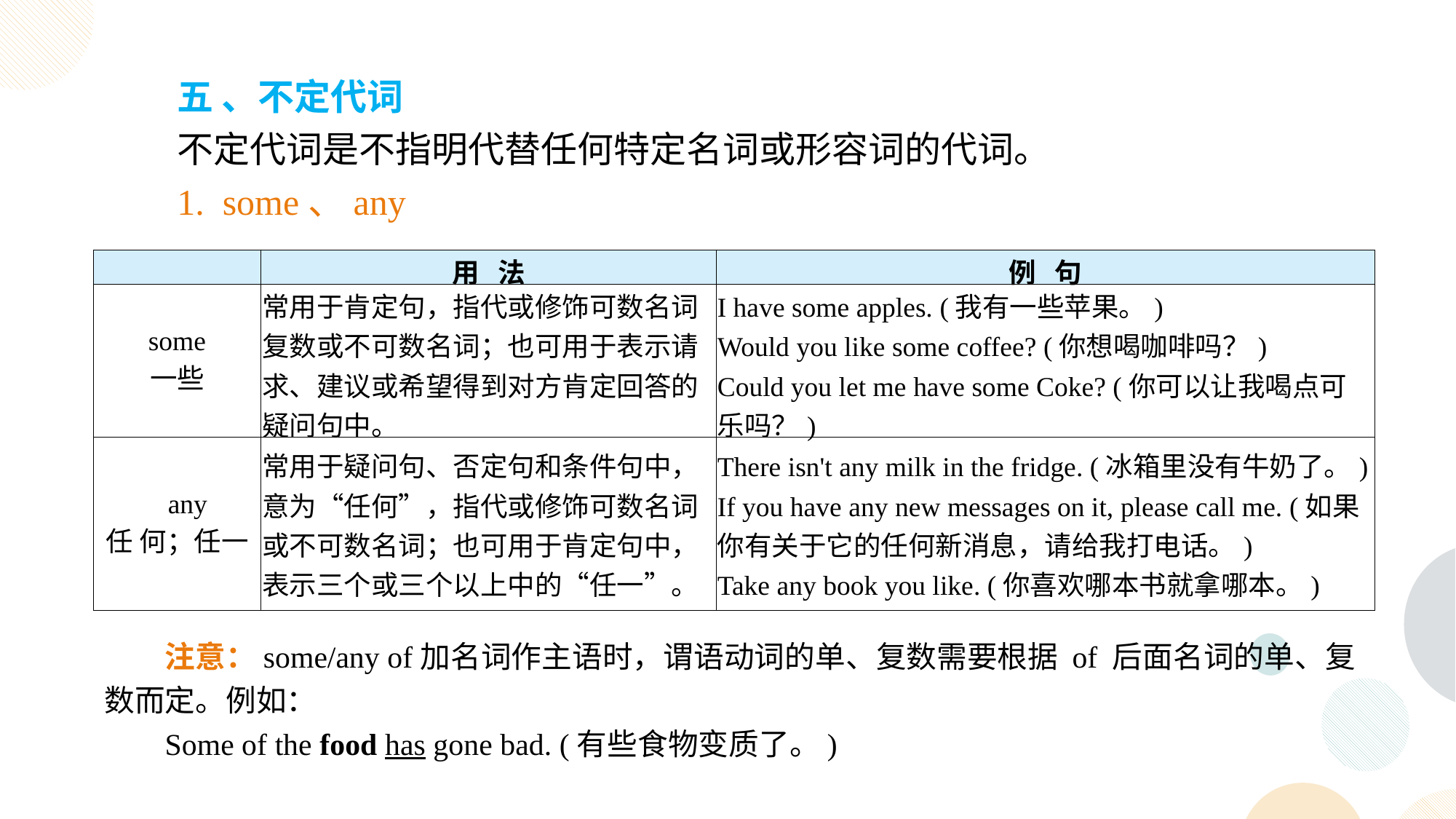

五 、不定代词
不定代词是不指明代替任何特定名词或形容词的代词。
1.  some、any
|  | 用 法 | 例 句 |
| --- | --- | --- |
| some 一些 | 常用于肯定句，指代或修饰可数名词复数或不可数名词；也可用于表示请求、建议或希望得到对方肯定回答的疑问句中。 | I have some apples. (我有一些苹果。) Would you like some coffee? (你想喝咖啡吗？) Could you let me have some Coke? (你可以让我喝点可乐吗？) |
| any 任 何；任一 | 常用于疑问句、否定句和条件句中，意为“任何”，指代或修饰可数名词或不可数名词；也可用于肯定句中，表示三个或三个以上中的“任一”。 | There isn't any milk in the fridge. (冰箱里没有牛奶了。) If you have any new messages on it, please call me. (如果你有关于它的任何新消息，请给我打电话。) Take any book you like. (你喜欢哪本书就拿哪本。) |

注意：some/any of加名词作主语时，谓语动词的单、复数需要根据 of 后面名词的单、复数而定。例如：
Some of the food has gone bad. (有些食物变质了。)